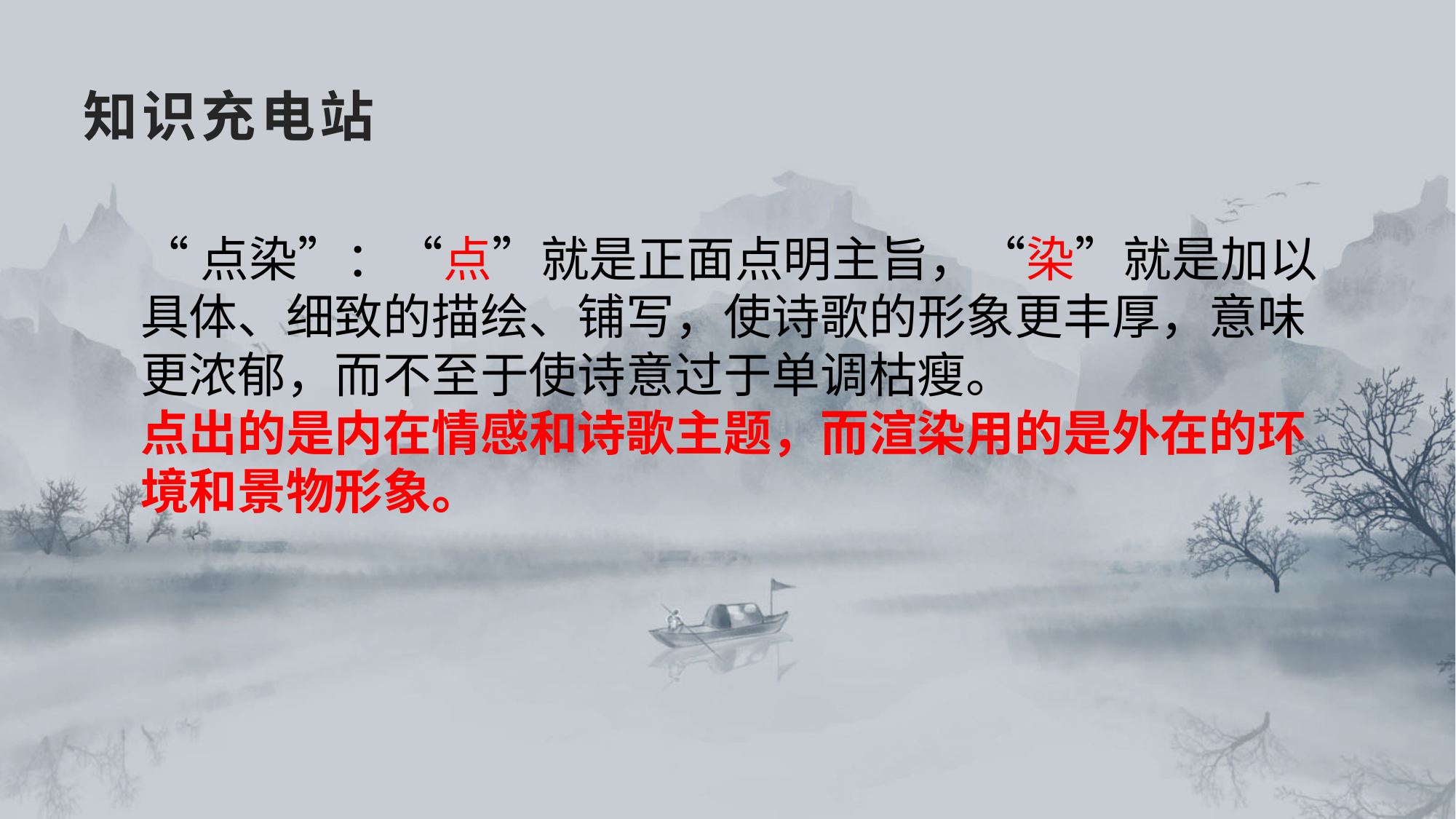

# 知识充电站
“点染”：“点”就是正面点明主旨，“染”就是加以具体、细致的描绘、铺写，使诗歌的形象更丰厚，意味更浓郁，而不至于使诗意过于单调枯瘦。
点出的是内在情感和诗歌主题，而渲染用的是外在的环境和景物形象。